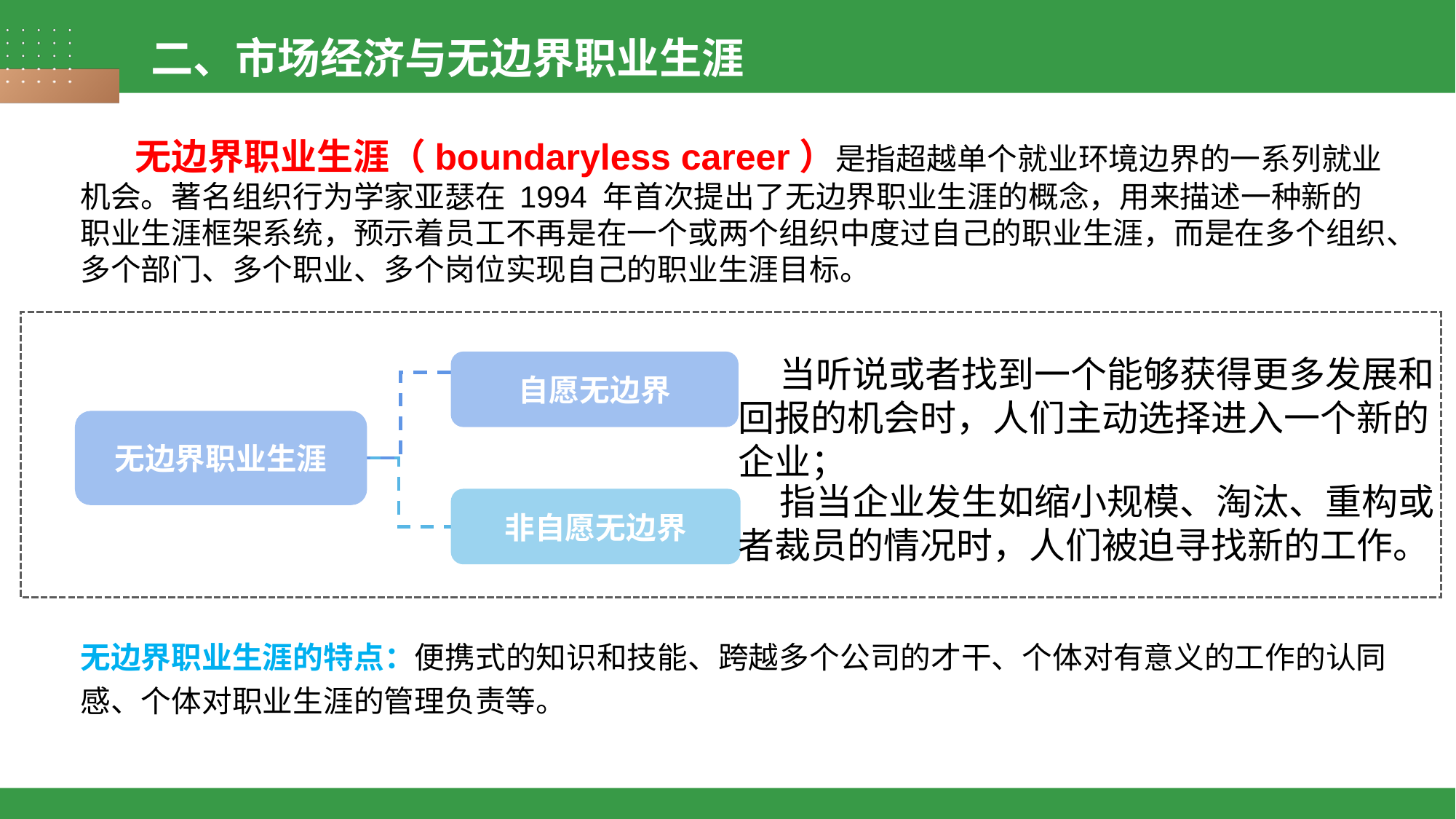

二、市场经济与无边界职业生涯
无边界职业生涯（boundaryless career）是指超越单个就业环境边界的一系列就业机会。著名组织行为学家亚瑟在 1994 年首次提出了无边界职业生涯的概念，用来描述一种新的职业生涯框架系统，预示着员工不再是在一个或两个组织中度过自己的职业生涯，而是在多个组织、多个部门、多个职业、多个岗位实现自己的职业生涯目标。

    当听说或者找到一个能够获得更多发展和回报的机会时，人们主动选择进入一个新的企业；
自愿无边界
无边界职业生涯
非自愿无边界
    指当企业发生如缩小规模、淘汰、重构或者裁员的情况时，人们被迫寻找新的工作。
无边界职业生涯的特点：便携式的知识和技能、跨越多个公司的才干、个体对有意义的工作的认同感、个体对职业生涯的管理负责等。